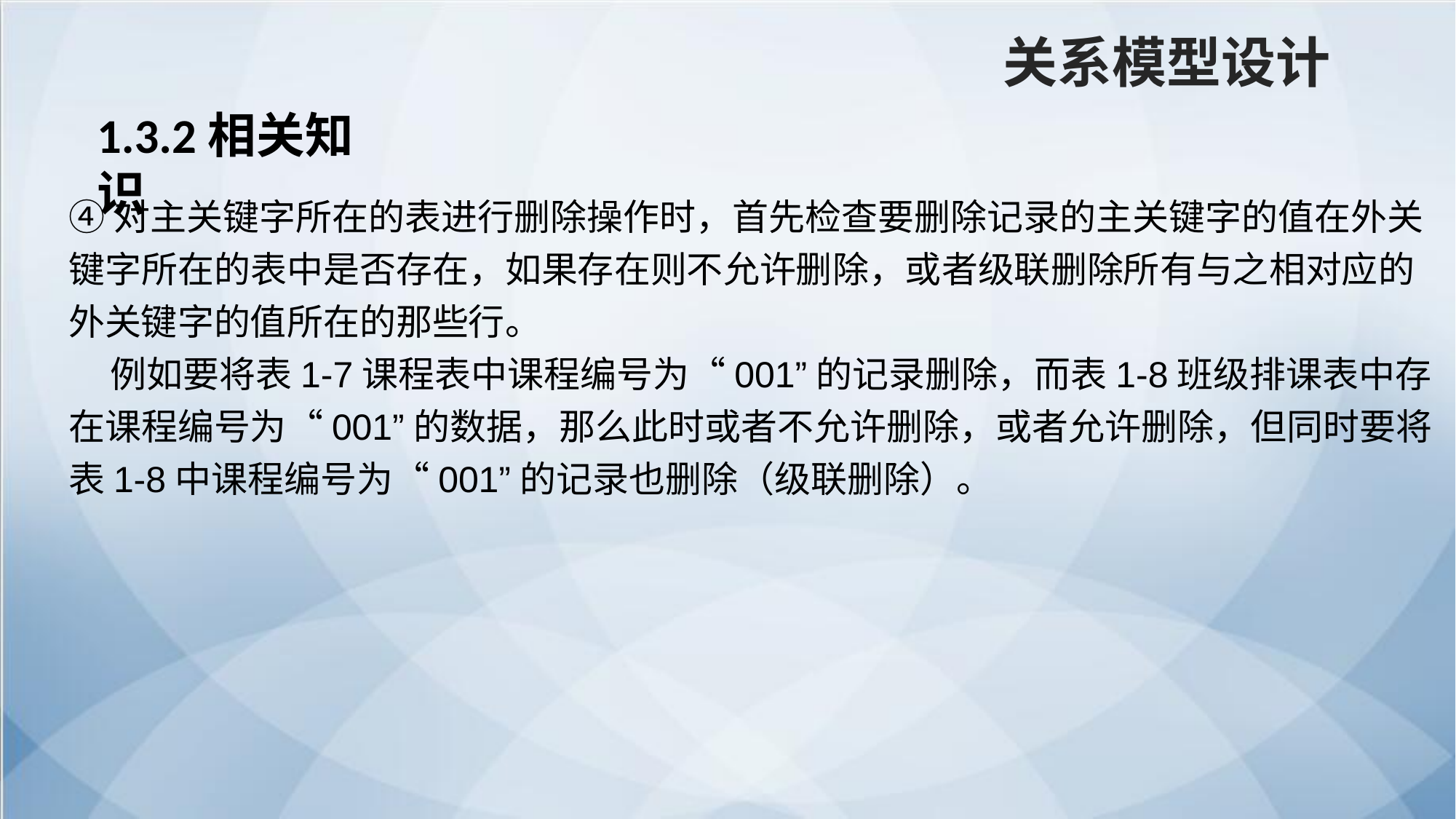

关系模型设计
1.3.2相关知识
④对主关键字所在的表进行删除操作时，首先检查要删除记录的主关键字的值在外关键字所在的表中是否存在，如果存在则不允许删除，或者级联删除所有与之相对应的外关键字的值所在的那些行。
    例如要将表1-7课程表中课程编号为“001”的记录删除，而表1-8班级排课表中存在课程编号为“001”的数据，那么此时或者不允许删除，或者允许删除，但同时要将表1-8中课程编号为“001”的记录也删除（级联删除）。